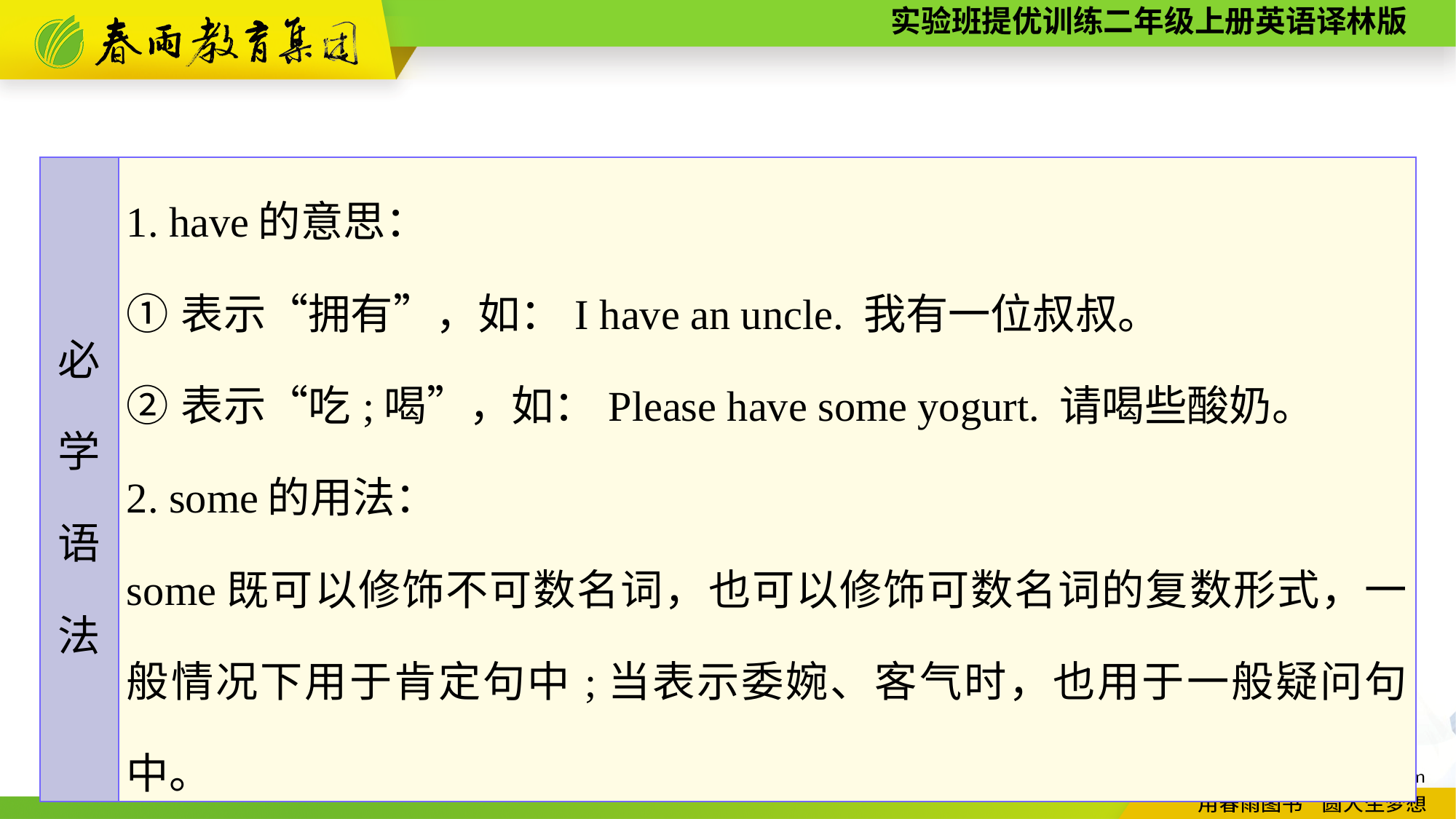

| 必 学 语 法 | 1. have的意思： ①表示“拥有”，如：I have an uncle. 我有一位叔叔。 ②表示“吃;喝”，如：Please have some yogurt. 请喝些酸奶。 2. some的用法： some既可以修饰不可数名词，也可以修饰可数名词的复数形式，一般情况下用于肯定句中;当表示委婉、客气时，也用于一般疑问句中。 |
| --- | --- |